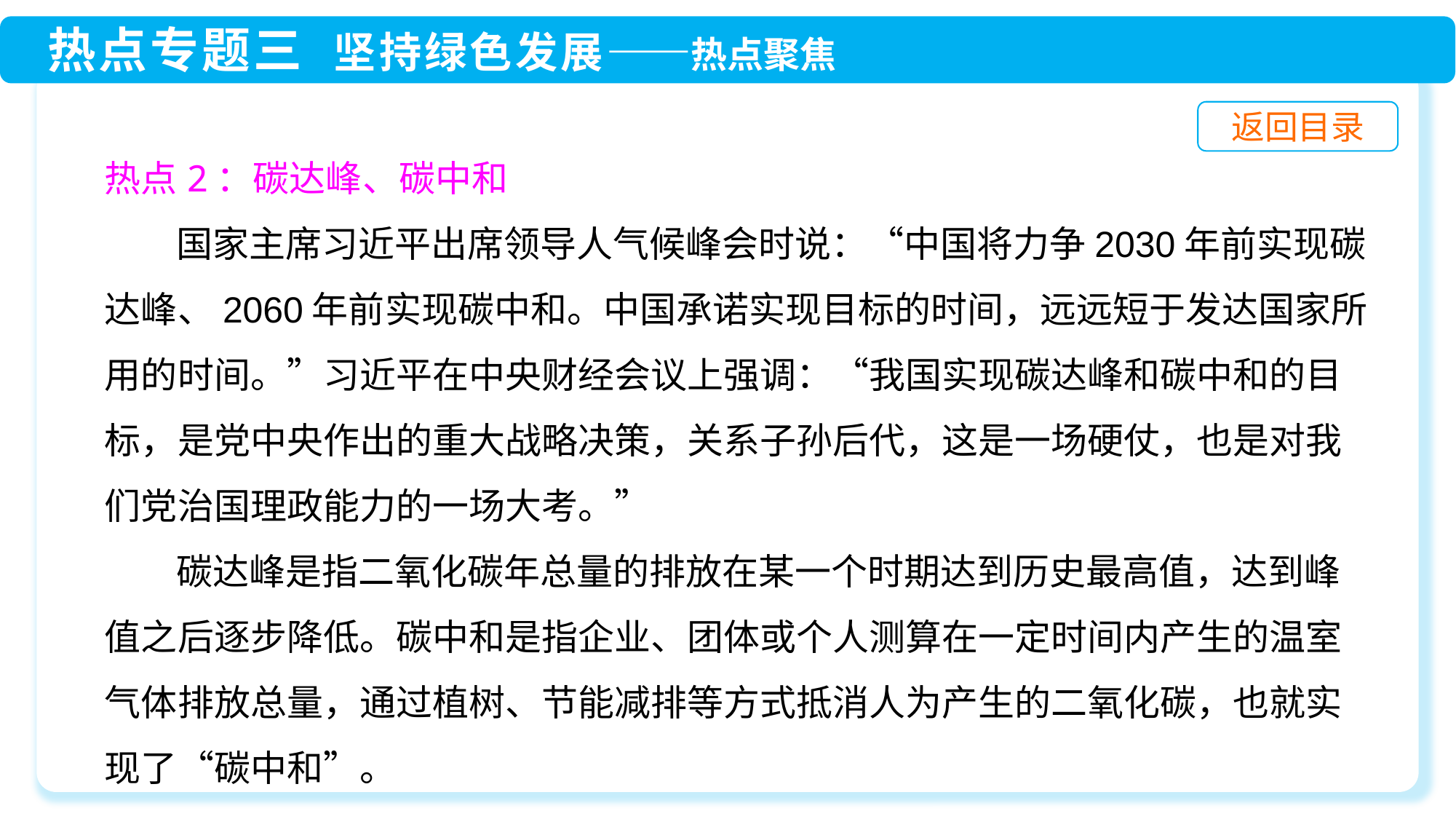

热点2：碳达峰、碳中和
 国家主席习近平出席领导人气候峰会时说：“中国将力争2030年前实现碳达峰、2060年前实现碳中和。中国承诺实现目标的时间，远远短于发达国家所用的时间。”习近平在中央财经会议上强调：“我国实现碳达峰和碳中和的目标，是党中央作出的重大战略决策，关系子孙后代，这是一场硬仗，也是对我们党治国理政能力的一场大考。”
 碳达峰是指二氧化碳年总量的排放在某一个时期达到历史最高值，达到峰值之后逐步降低。碳中和是指企业、团体或个人测算在一定时间内产生的温室气体排放总量，通过植树、节能减排等方式抵消人为产生的二氧化碳，也就实现了“碳中和”。